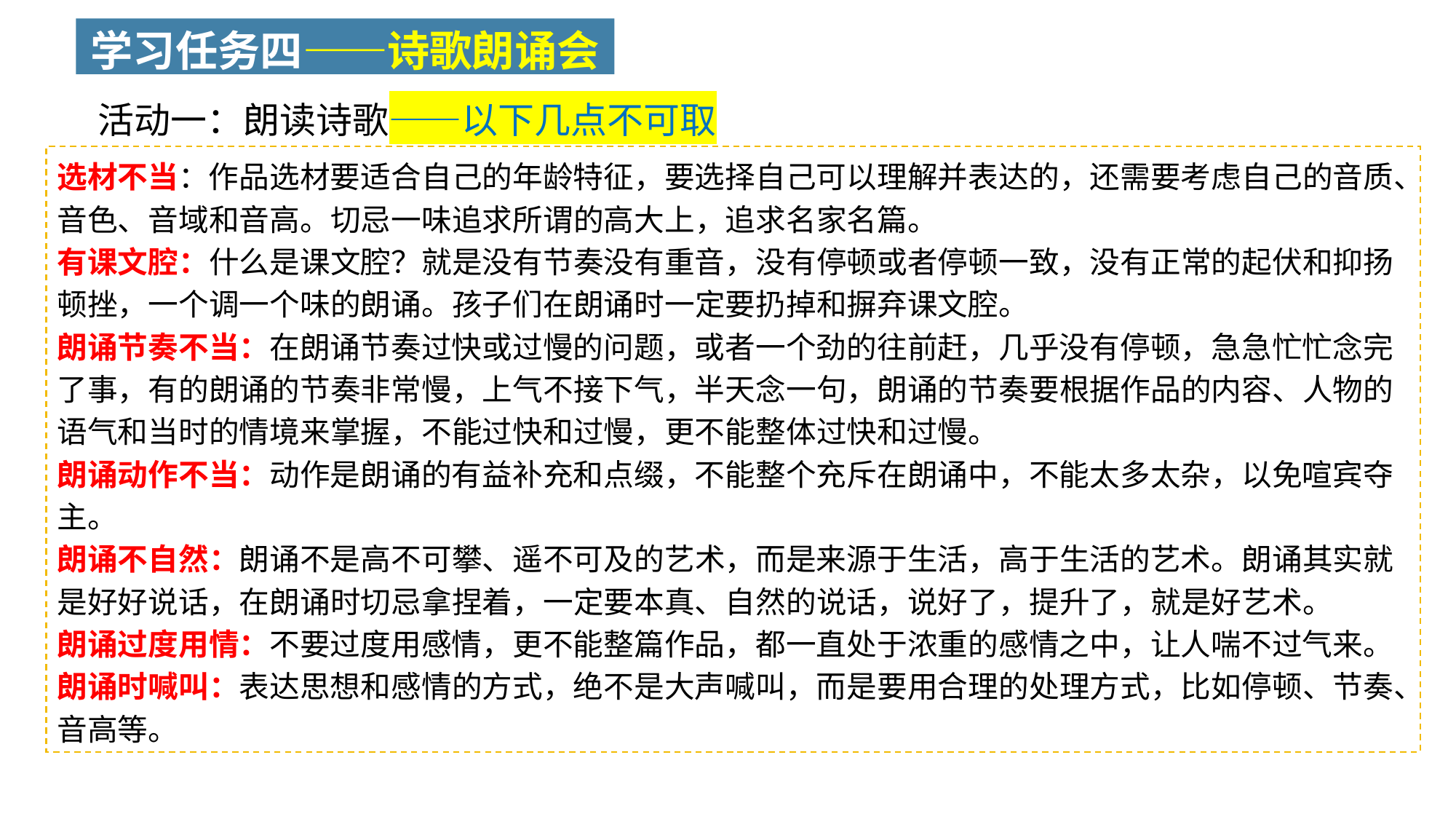

学习任务四——诗歌朗诵会
活动一：朗读诗歌——以下几点不可取
选材不当：作品选材要适合自己的年龄特征，要选择自己可以理解并表达的，还需要考虑自己的音质、音色、音域和音高。切忌一味追求所谓的高大上，追求名家名篇。
有课文腔：什么是课文腔？就是没有节奏没有重音，没有停顿或者停顿一致，没有正常的起伏和抑扬顿挫，一个调一个味的朗诵。孩子们在朗诵时一定要扔掉和摒弃课文腔。
朗诵节奏不当：在朗诵节奏过快或过慢的问题，或者一个劲的往前赶，几乎没有停顿，急急忙忙念完了事，有的朗诵的节奏非常慢，上气不接下气，半天念一句，朗诵的节奏要根据作品的内容、人物的语气和当时的情境来掌握，不能过快和过慢，更不能整体过快和过慢。
朗诵动作不当：动作是朗诵的有益补充和点缀，不能整个充斥在朗诵中，不能太多太杂，以免喧宾夺主。
朗诵不自然：朗诵不是高不可攀、遥不可及的艺术，而是来源于生活，高于生活的艺术。朗诵其实就是好好说话，在朗诵时切忌拿捏着，一定要本真、自然的说话，说好了，提升了，就是好艺术。
朗诵过度用情：不要过度用感情，更不能整篇作品，都一直处于浓重的感情之中，让人喘不过气来。
朗诵时喊叫：表达思想和感情的方式，绝不是大声喊叫，而是要用合理的处理方式，比如停顿、节奏、音高等。